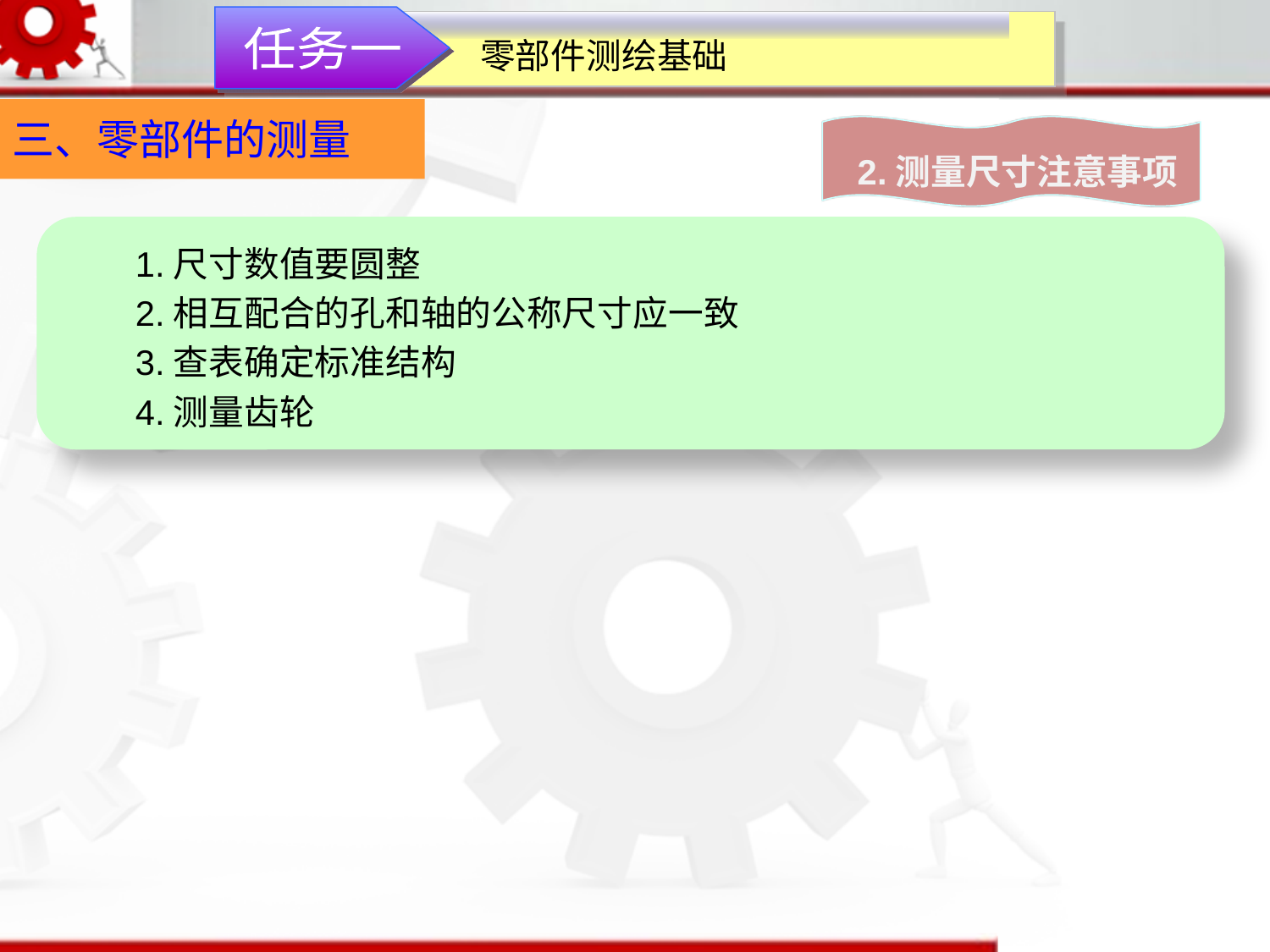

任务一
零部件测绘基础
三、零部件的测量

2.测量尺寸注意事项
1.尺寸数值要圆整
2.相互配合的孔和轴的公称尺寸应一致
3.查表确定标准结构
4.测量齿轮